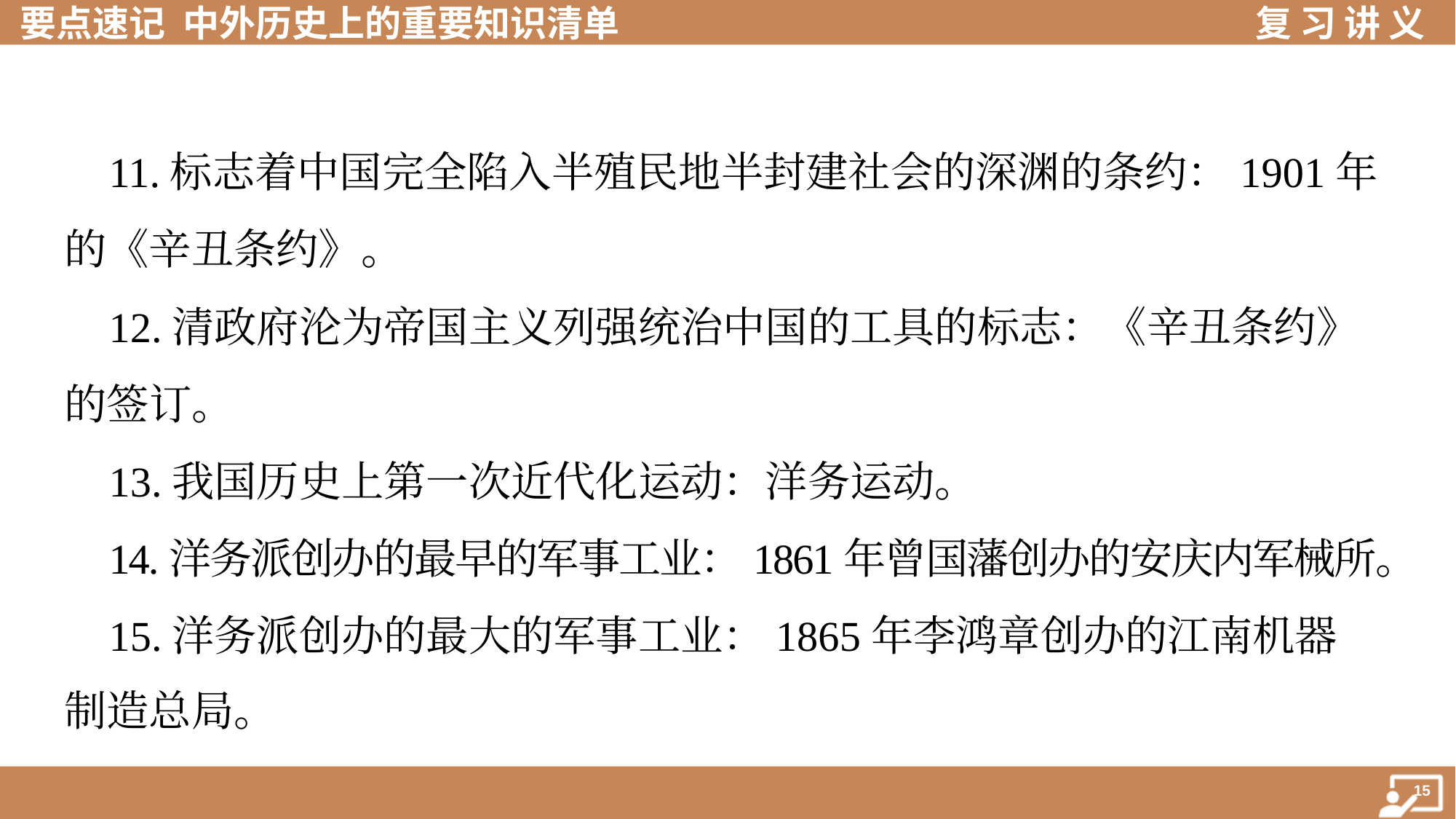

11.标志着中国完全陷入半殖民地半封建社会的深渊的条约：1901年
的《辛丑条约》。
    12.清政府沦为帝国主义列强统治中国的工具的标志：《辛丑条约》
的签订。
    13.我国历史上第一次近代化运动：洋务运动。
    14.洋务派创办的最早的军事工业：1861年曾国藩创办的安庆内军械所。
    15.洋务派创办的最大的军事工业：1865年李鸿章创办的江南机器
制造总局。